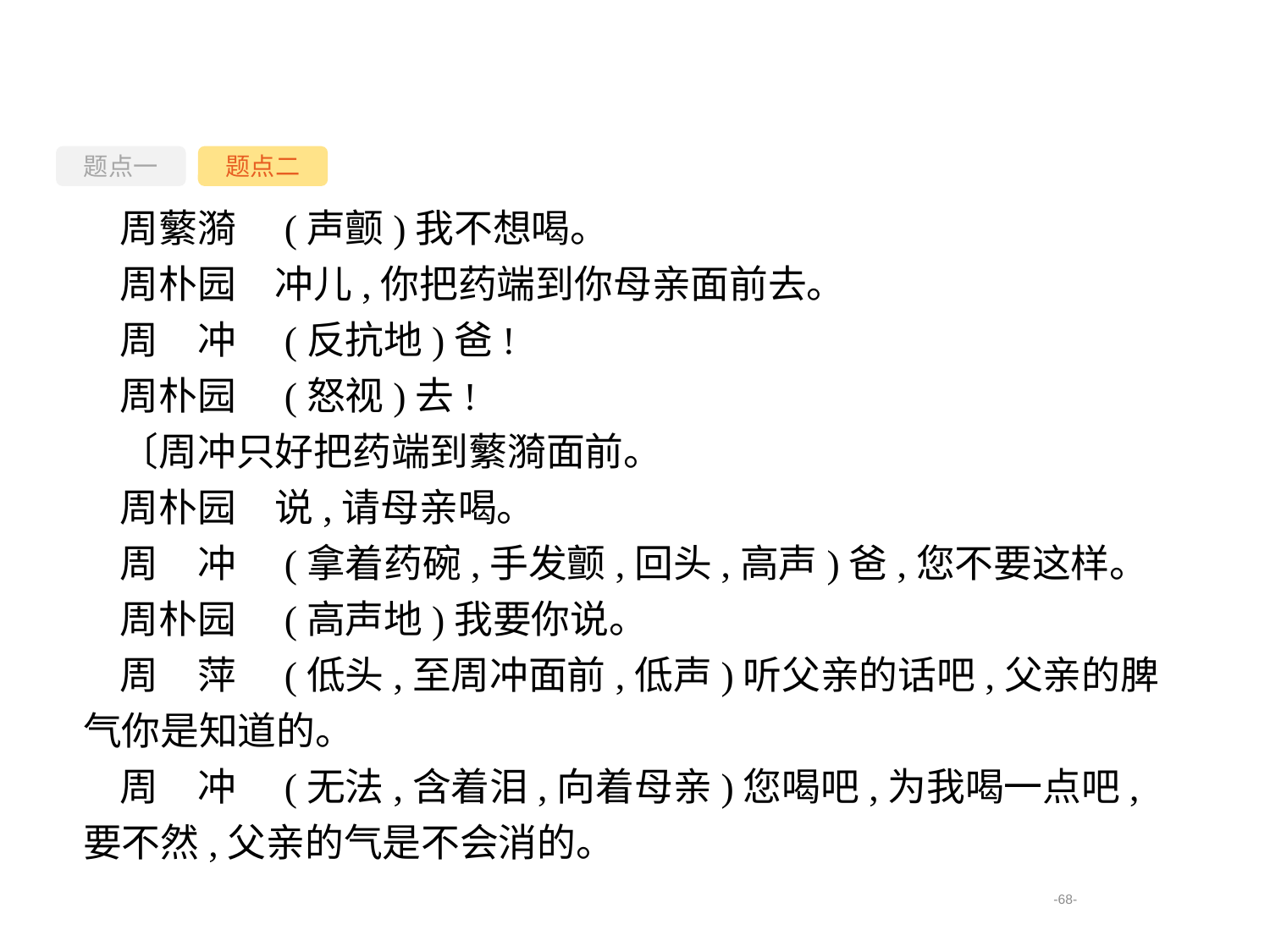

题点一
题点二
周蘩漪　(声颤)我不想喝。
周朴园　冲儿,你把药端到你母亲面前去。
周　冲　(反抗地)爸!
周朴园　(怒视)去!
〔周冲只好把药端到蘩漪面前。
周朴园　说,请母亲喝。
周　冲　(拿着药碗,手发颤,回头,高声)爸,您不要这样。
周朴园　(高声地)我要你说。
周　萍　(低头,至周冲面前,低声)听父亲的话吧,父亲的脾气你是知道的。
周　冲　(无法,含着泪,向着母亲)您喝吧,为我喝一点吧,要不然,父亲的气是不会消的。
-68-